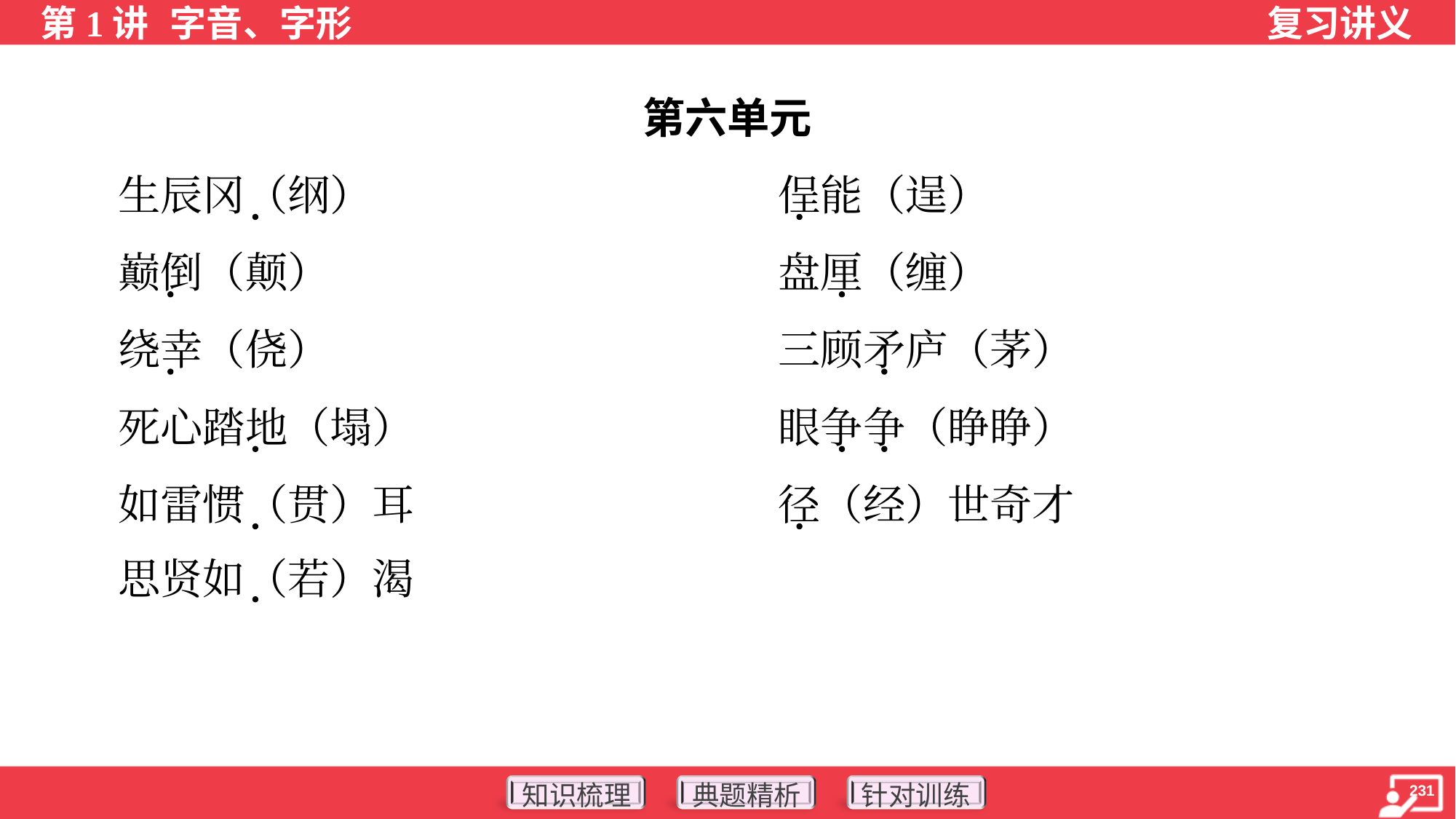

第六单元
    生辰冈（纲）	侱能（逞）
    巅倒（颠）	盘厘（缠）
    绕幸（侥）	三顾矛庐（茅）
    死心踏地（塌）	眼争争（睁睁）
    如雷惯（贯）耳	径（经）世奇才
    思贤如（若）渴